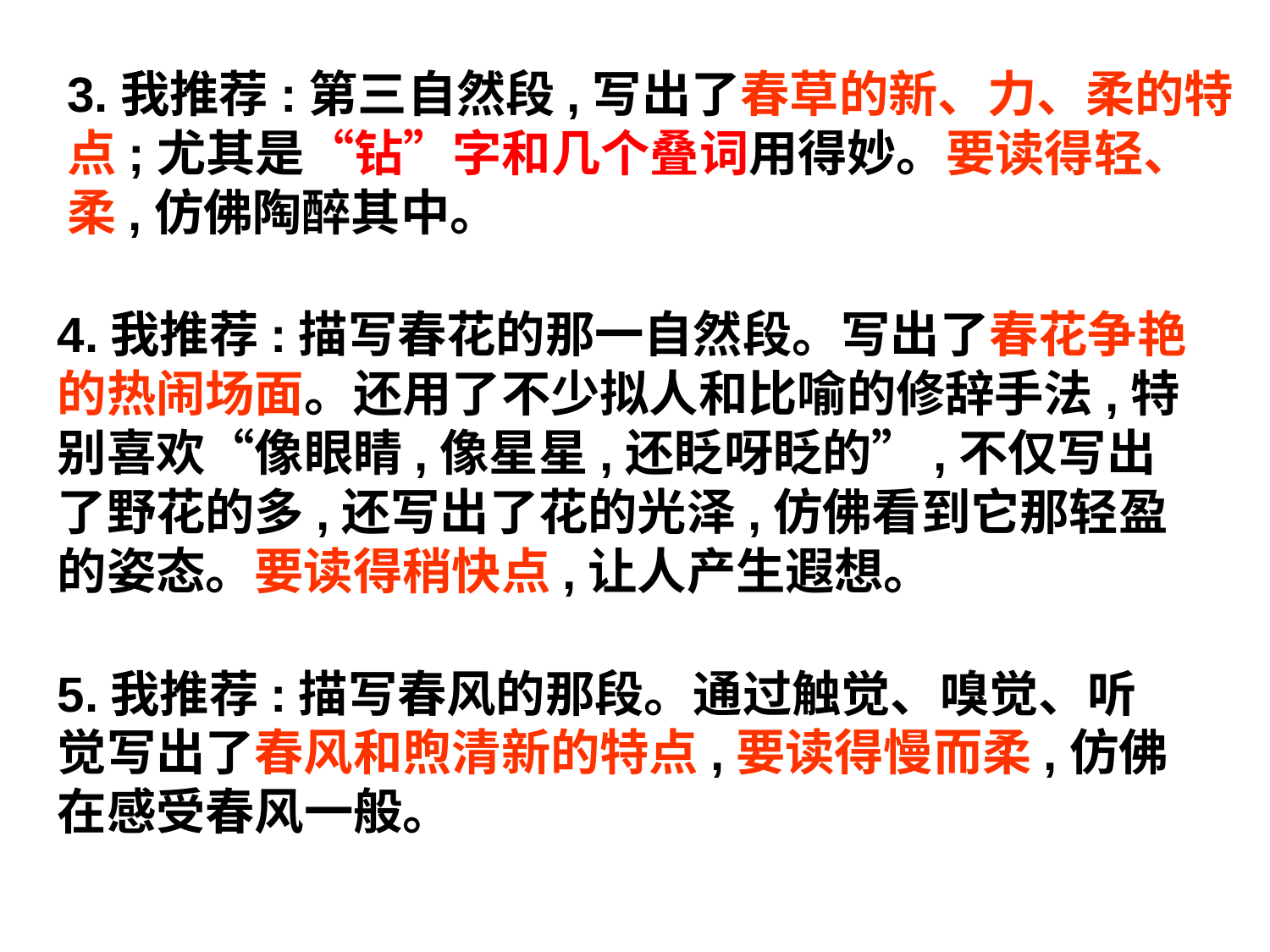

3.我推荐:第三自然段,写出了春草的新、力、柔的特点;尤其是“钻”字和几个叠词用得妙。要读得轻、柔,仿佛陶醉其中。
4.我推荐:描写春花的那一自然段。写出了春花争艳的热闹场面。还用了不少拟人和比喻的修辞手法,特别喜欢“像眼睛,像星星,还眨呀眨的”,不仅写出了野花的多,还写出了花的光泽,仿佛看到它那轻盈的姿态。要读得稍快点,让人产生遐想。
5.我推荐:描写春风的那段。通过触觉、嗅觉、听觉写出了春风和煦清新的特点,要读得慢而柔,仿佛在感受春风一般。